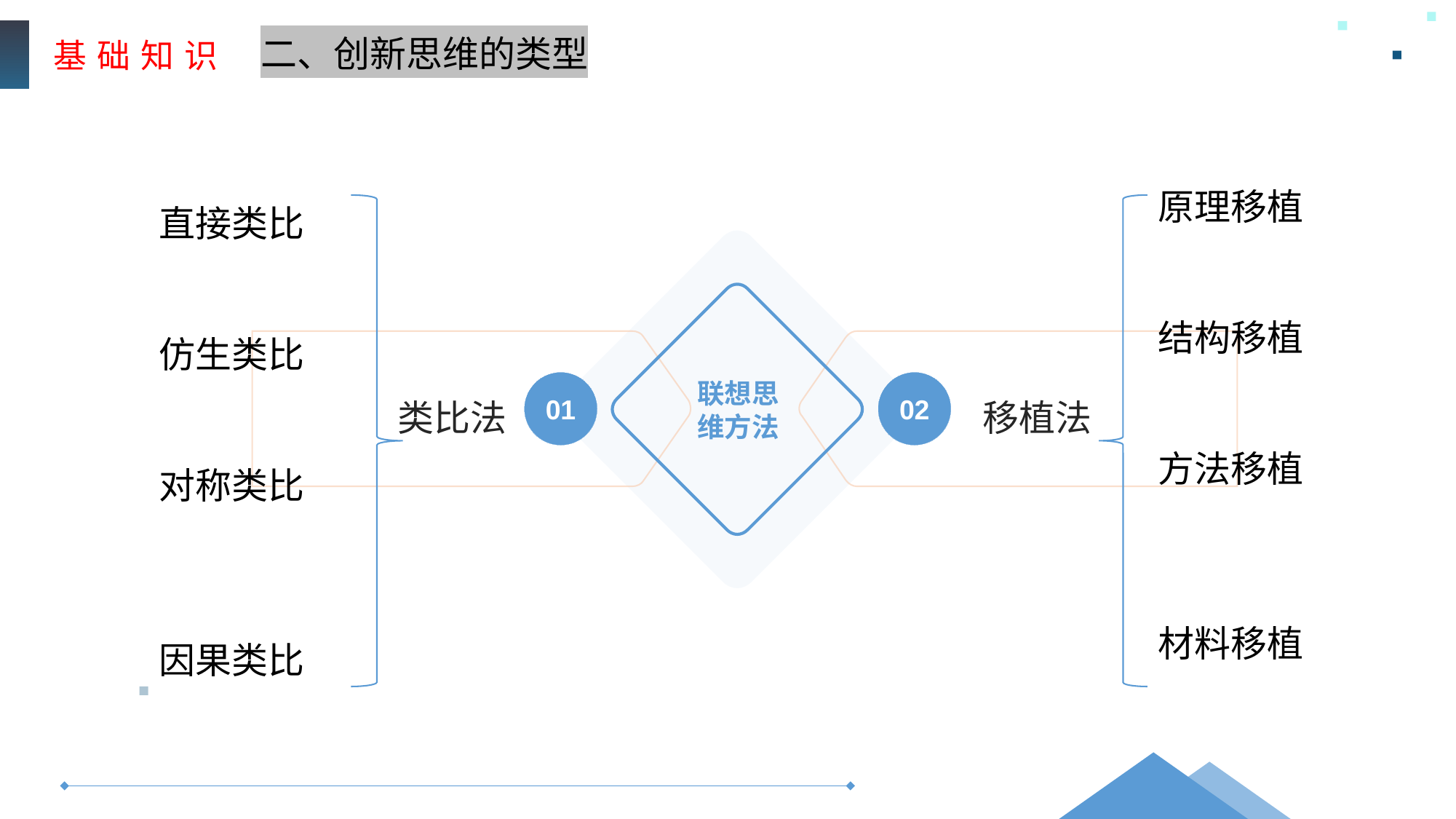

基 础 知 识

二、创新思维的类型
原理移植

结构移植

方法移植

材料移植

直接类比

仿生类比

对称类比

因果类比

联想思维方法
类比法
移植法
01
02